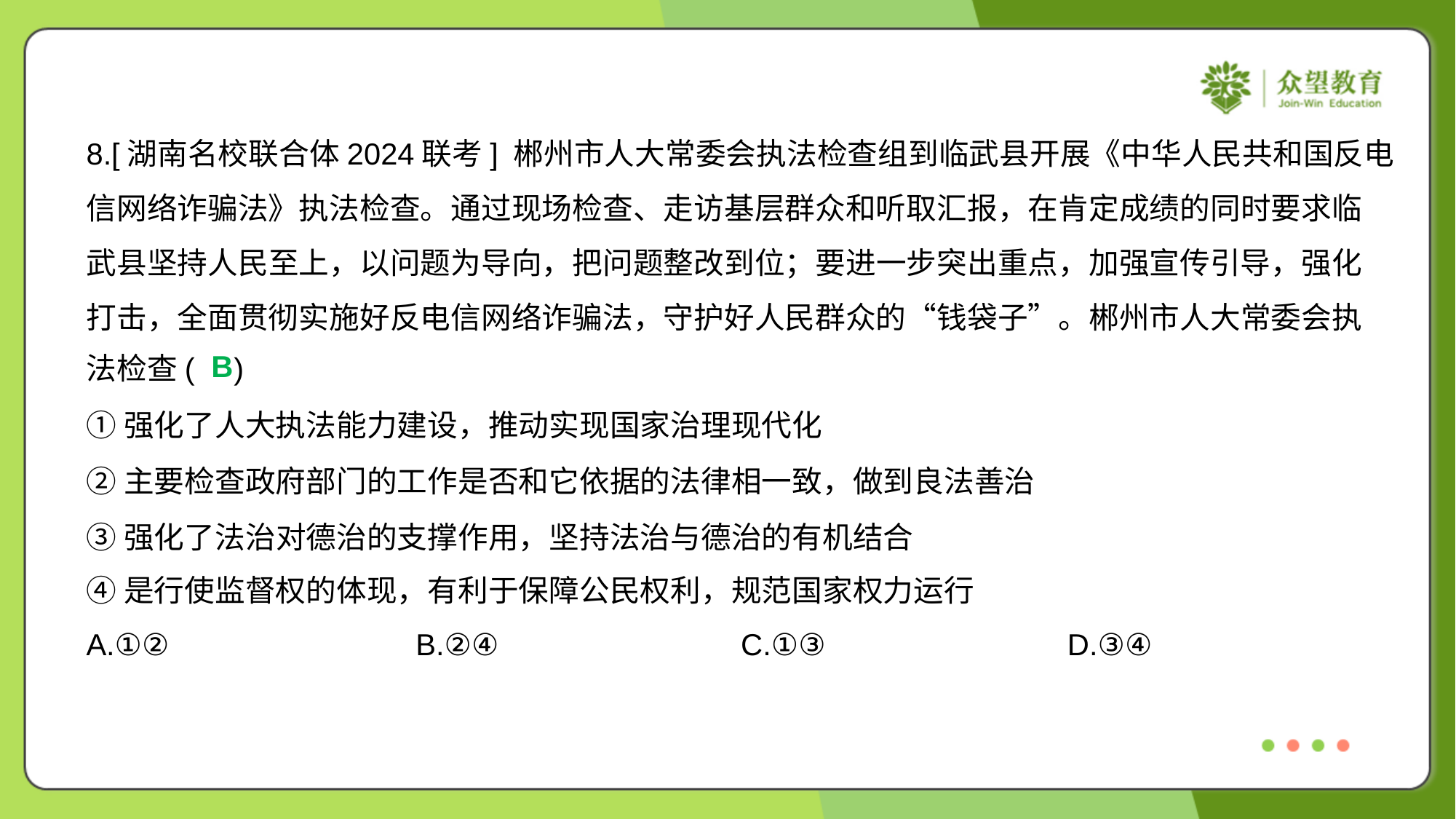

8.[湖南名校联合体2024联考] 郴州市人大常委会执法检查组到临武县开展《中华人民共和国反电
信网络诈骗法》执法检查。通过现场检查、走访基层群众和听取汇报，在肯定成绩的同时要求临
武县坚持人民至上，以问题为导向，把问题整改到位；要进一步突出重点，加强宣传引导，强化
打击，全面贯彻实施好反电信网络诈骗法，守护好人民群众的“钱袋子”。郴州市人大常委会执
法检查(     )
B
①强化了人大执法能力建设，推动实现国家治理现代化
②主要检查政府部门的工作是否和它依据的法律相一致，做到良法善治
③强化了法治对德治的支撑作用，坚持法治与德治的有机结合
④是行使监督权的体现，有利于保障公民权利，规范国家权力运行
A.①②	B.②④	C.①③	D.③④